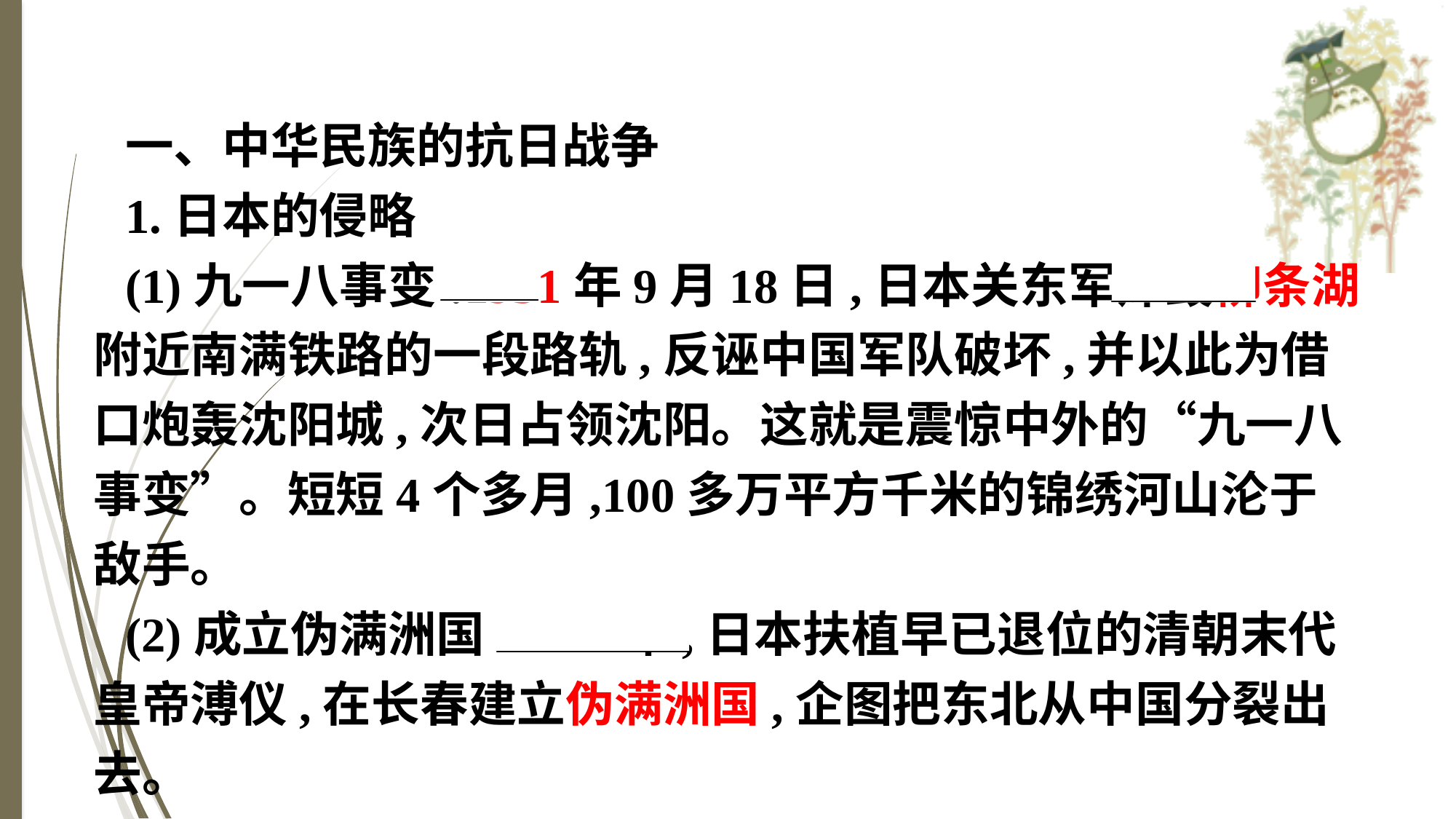

一、中华民族的抗日战争
1.日本的侵略
(1)九一八事变:1931年9月18日,日本关东军炸毁柳条湖附近南满铁路的一段路轨,反诬中国军队破坏,并以此为借口炮轰沈阳城,次日占领沈阳。这就是震惊中外的“九一八事变”。短短4个多月,100多万平方千米的锦绣河山沦于敌手。
(2)成立伪满洲国:1932年,日本扶植早已退位的清朝末代皇帝溥仪,在长春建立伪满洲国,企图把东北从中国分裂出去。